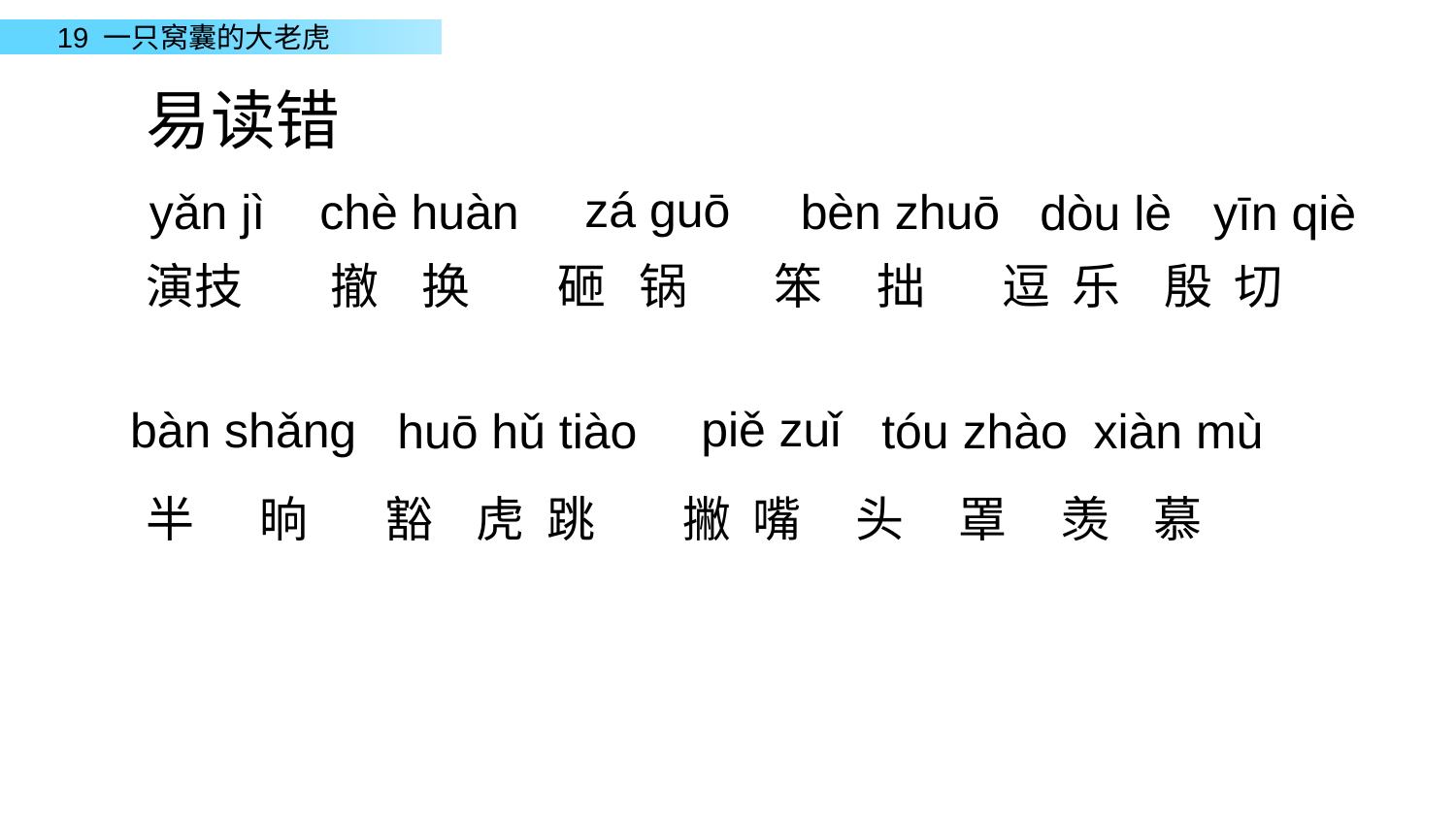

易读错
zá guō
yǎn jì
chè huàn
bèn zhuō
dòu lè
yīn qiè
演技        撤    换        砸   锅        笨     拙       逗  乐    殷  切

半      晌       豁    虎  跳        撇  嘴     头     罩     羡    慕
piě zuǐ
bàn shǎng
 huō hǔ tiào
tóu zhào
xiàn mù